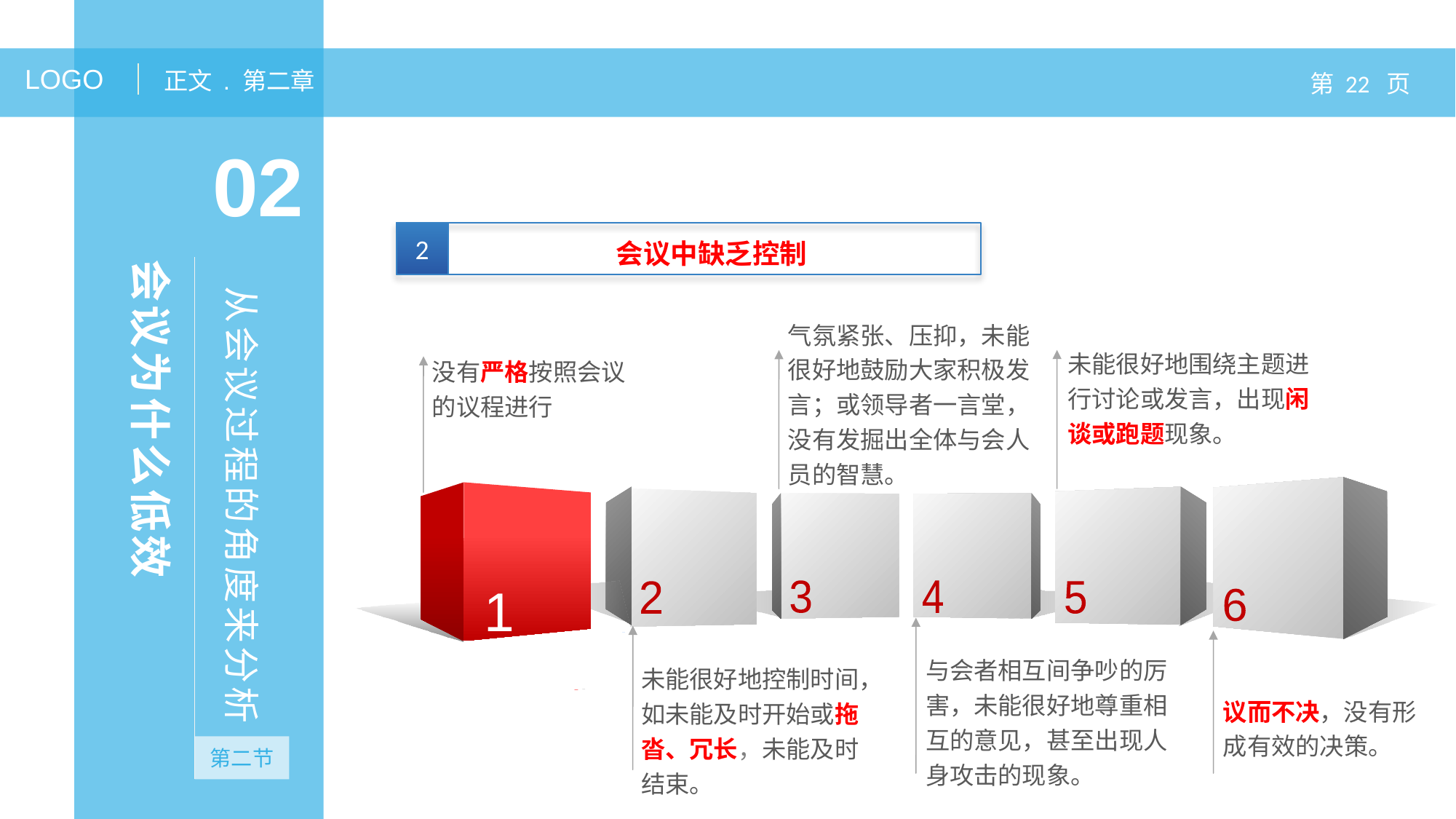

2
会议中缺乏控制
气氛紧张、压抑，未能很好地鼓励大家积极发言；或领导者一言堂，没有发掘出全体与会人员的智慧。
未能很好地围绕主题进行讨论或发言，出现闲谈或跑题现象。

3
4

2
5
6

与会者相互间争吵的厉害，未能很好地尊重相互的意见，甚至出现人身攻击的现象。
未能很好地控制时间，如未能及时开始或拖沓、冗长，未能及时结束。
议而不决，没有形成有效的决策。

没有严格按照会议的议程进行

1